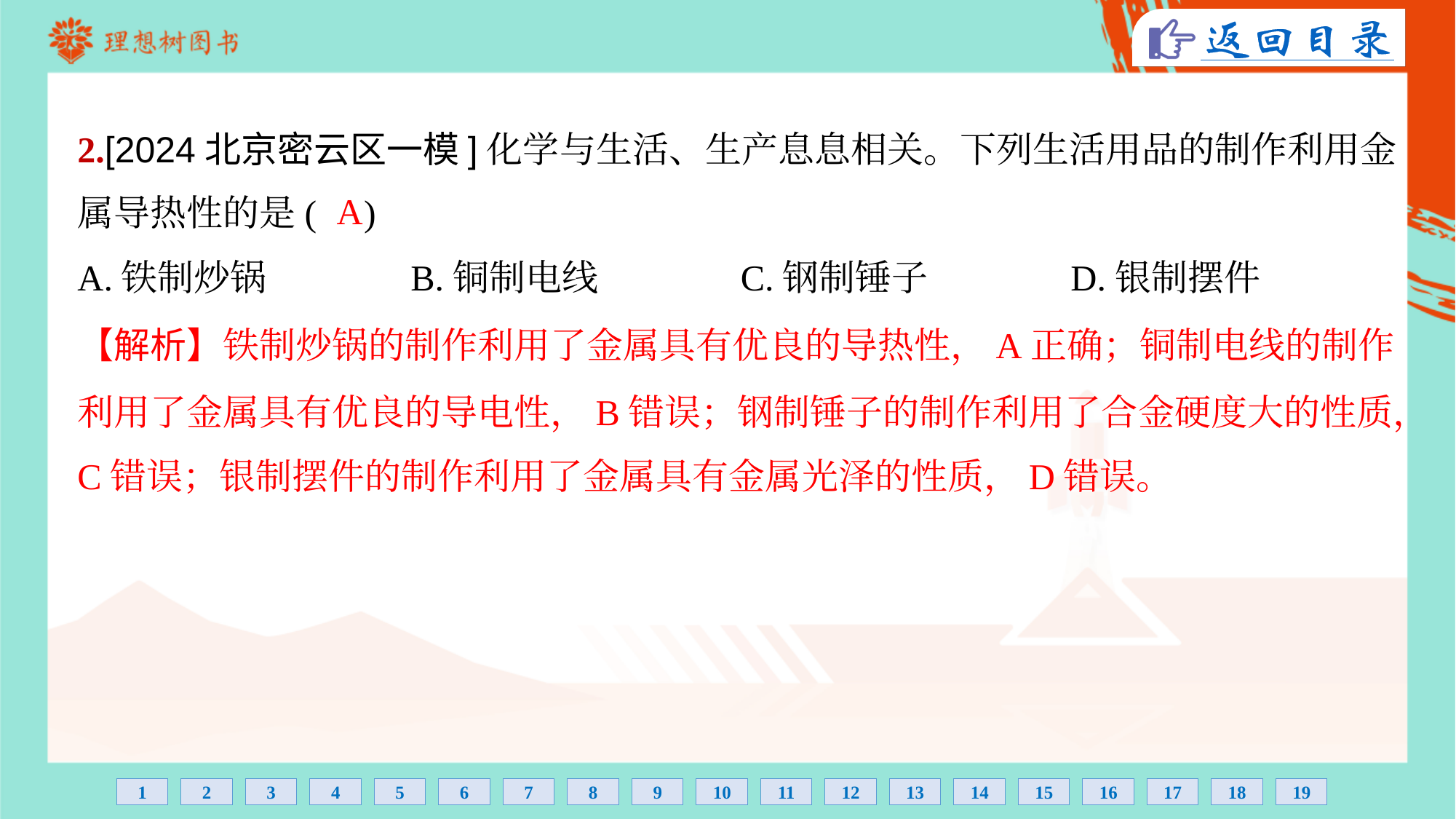

2.[2024北京密云区一模]化学与生活、生产息息相关。下列生活用品的制作利用金
属导热性的是(     )
A
A.铁制炒锅	B.铜制电线	C.钢制锤子	D.银制摆件
【解析】铁制炒锅的制作利用了金属具有优良的导热性，A正确；铜制电线的制作
利用了金属具有优良的导电性，B错误；钢制锤子的制作利用了合金硬度大的性质，
C错误；银制摆件的制作利用了金属具有金属光泽的性质，D错误。